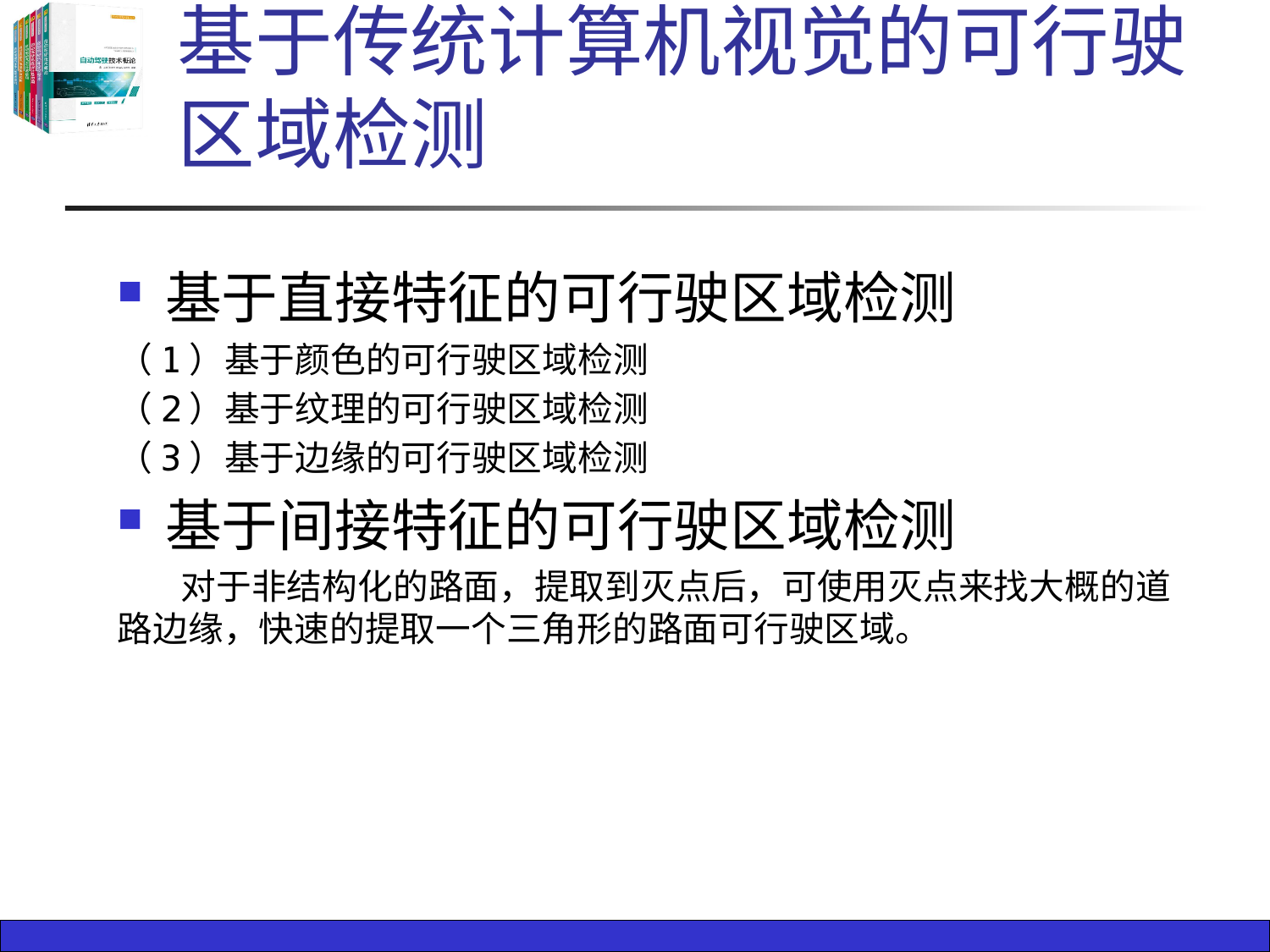

# 基于传统计算机视觉的可行驶区域检测
基于直接特征的可行驶区域检测
（1）基于颜色的可行驶区域检测
（2）基于纹理的可行驶区域检测
（3）基于边缘的可行驶区域检测
基于间接特征的可行驶区域检测
       对于非结构化的路面，提取到灭点后，可使用灭点来找大概的道路边缘，快速的提取一个三角形的路面可行驶区域。